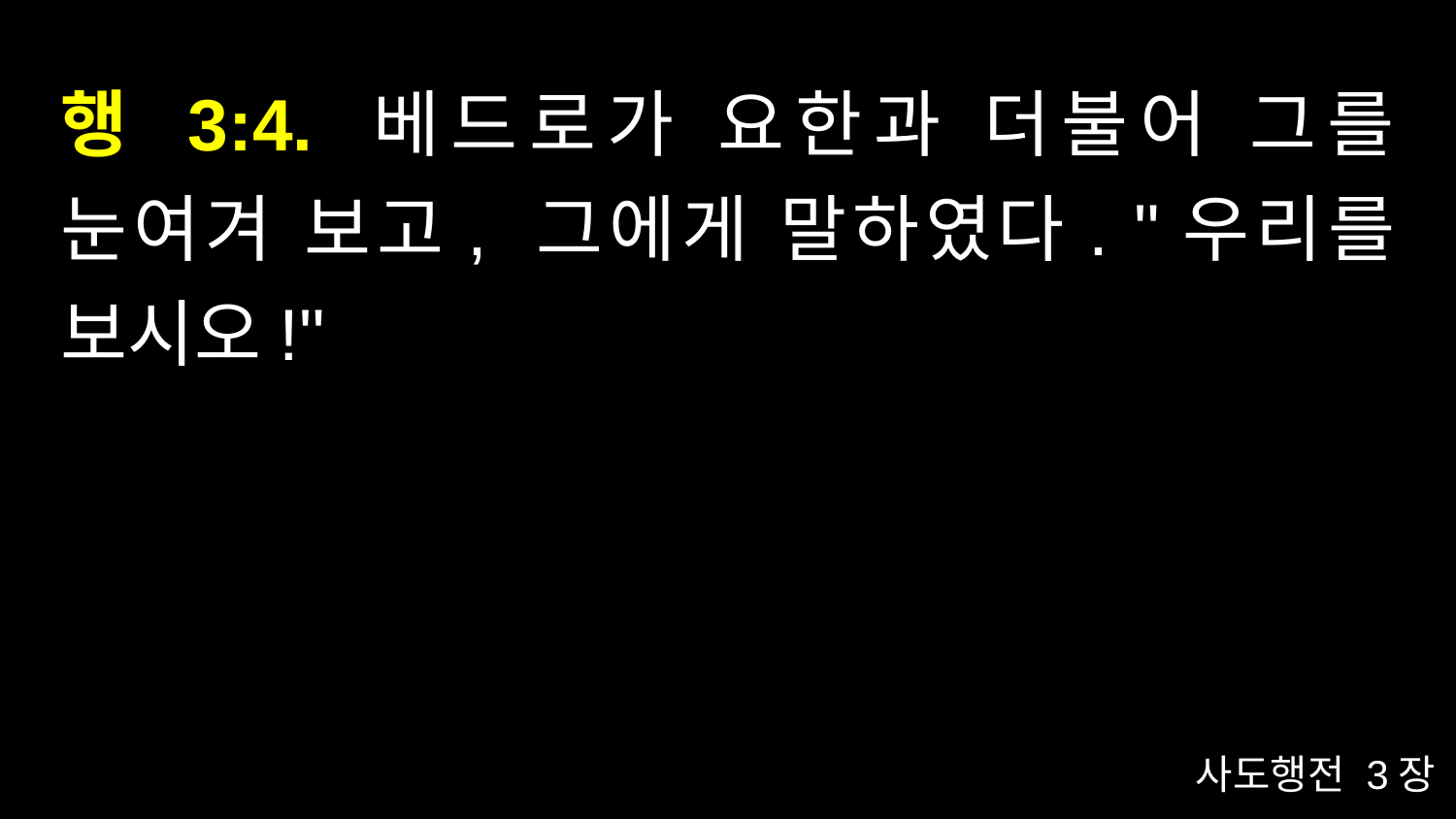

# 행 3:4. 베드로가 요한과 더불어 그를 눈여겨 보고, 그에게 말하였다. "우리를 보시오!"
사도행전 3장